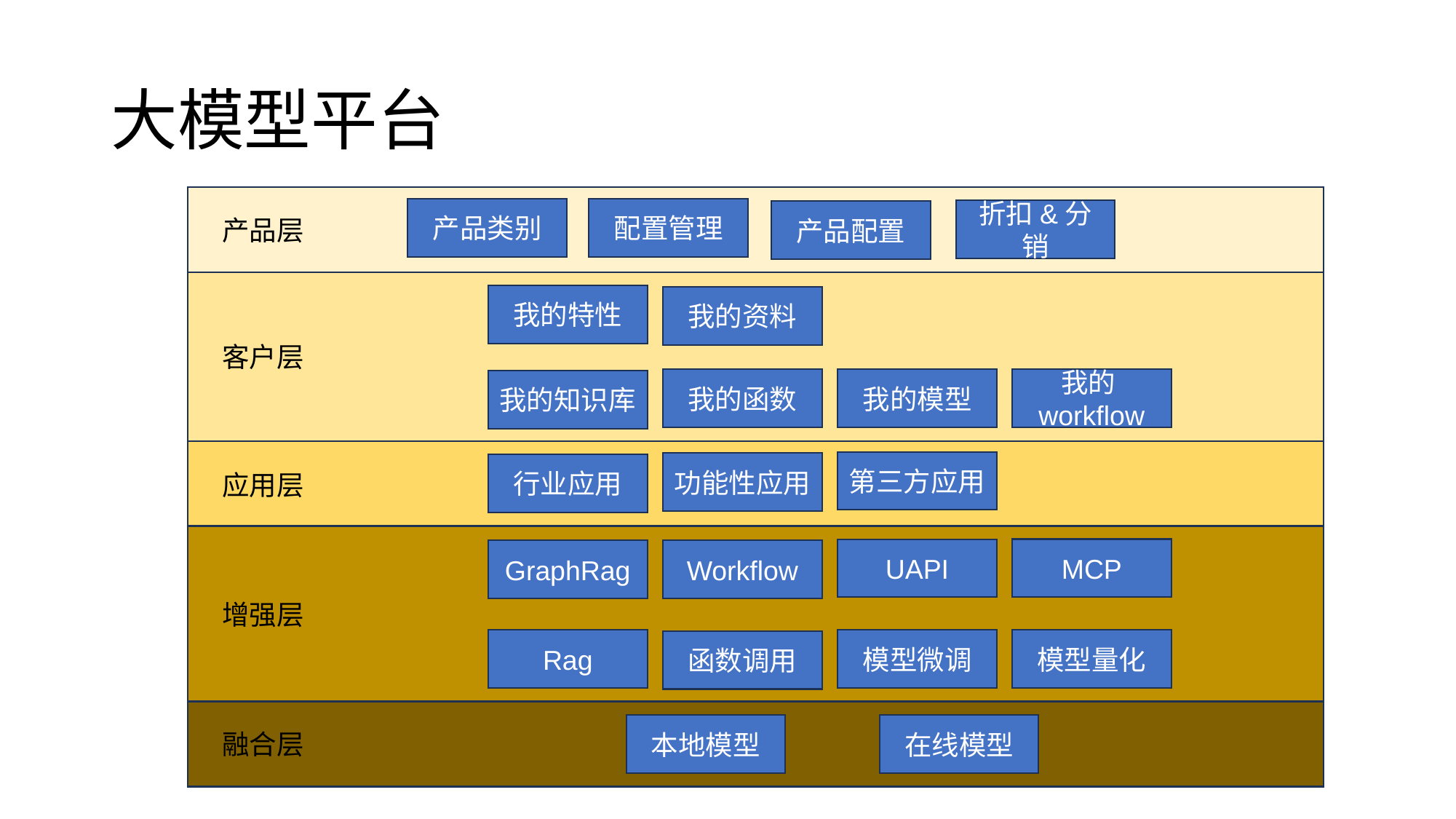

# 大模型平台

产品类别
配置管理
折扣&分销
产品配置
产品层

我的特性
我的资料
客户层
我的函数
我的模型
我的workflow
我的知识库

第三方应用
功能性应用
行业应用
应用层

MCP
UAPI
Workflow
GraphRag
增强层
模型量化
模型微调
Rag
函数调用

本地模型
在线模型
融合层